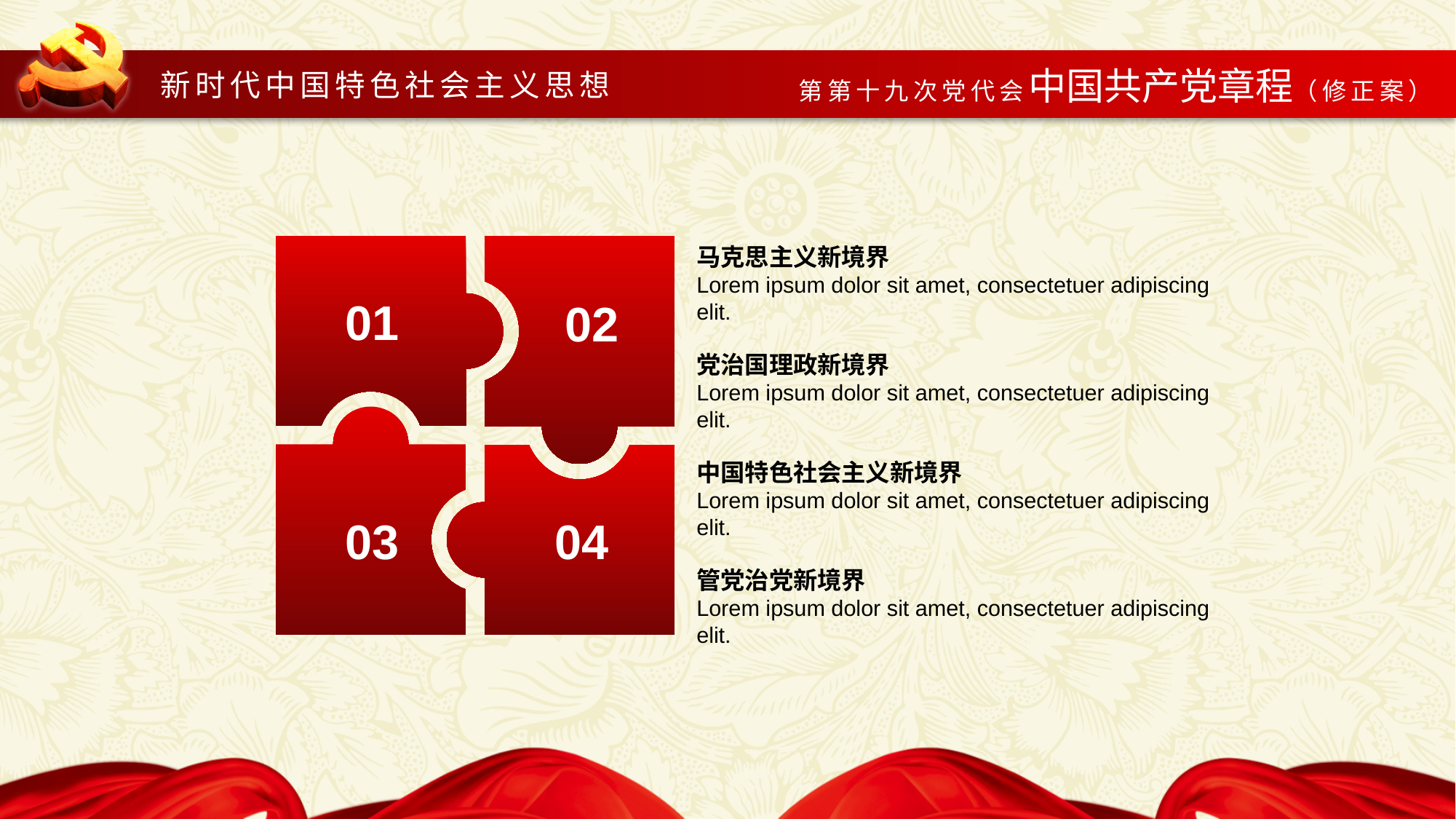

新时代中国特色社会主义思想

01
02

03
04
马克思主义新境界
Lorem ipsum dolor sit amet, consectetuer adipiscing elit.
党治国理政新境界
Lorem ipsum dolor sit amet, consectetuer adipiscing elit.
中国特色社会主义新境界
Lorem ipsum dolor sit amet, consectetuer adipiscing elit.
管党治党新境界
Lorem ipsum dolor sit amet, consectetuer adipiscing elit.